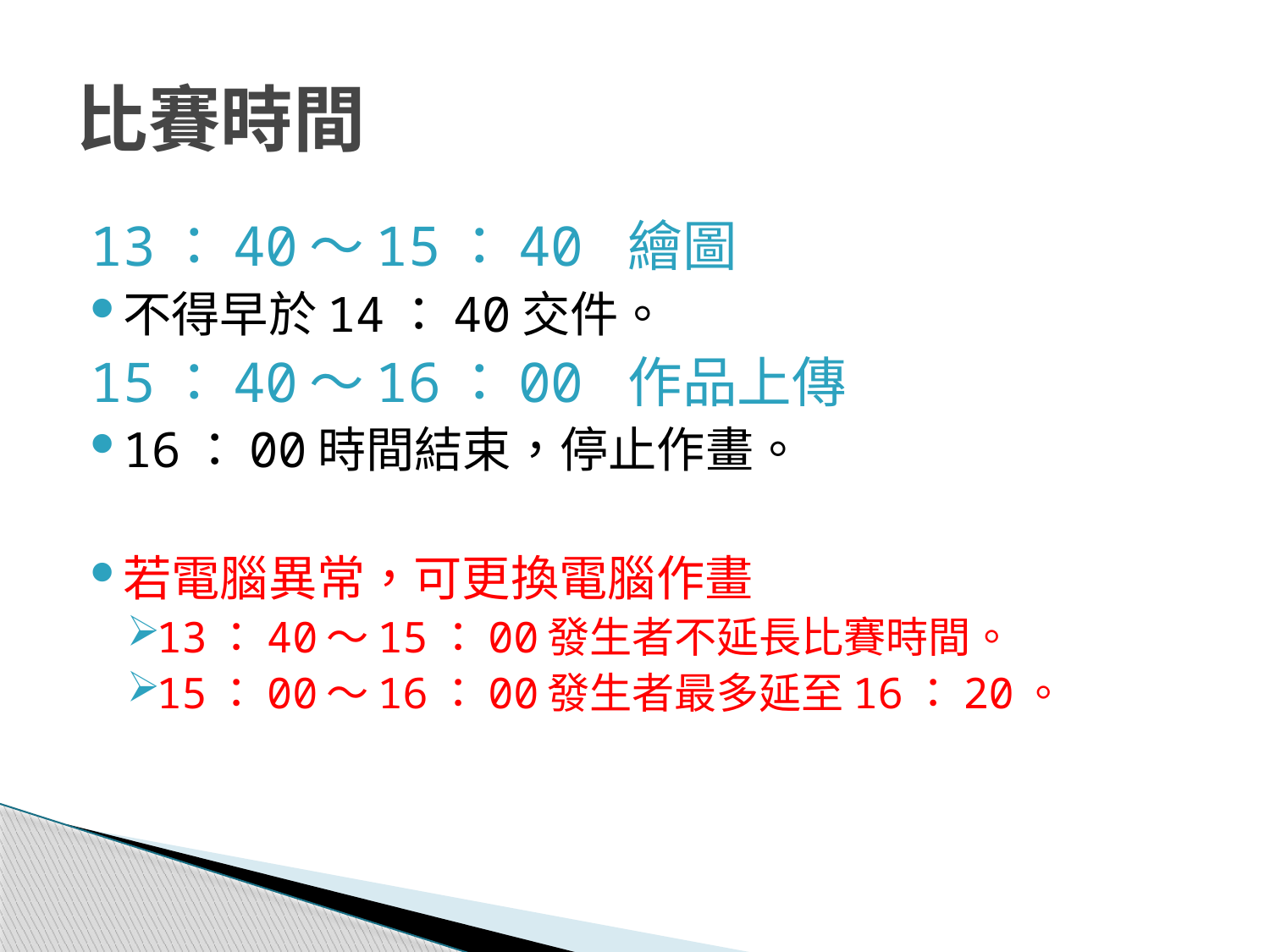

# 比賽時間
13：40～15：40 繪圖
不得早於14：40交件。
15：40～16：00 作品上傳
16：00時間結束，停止作畫。

若電腦異常，可更換電腦作畫
13：40～15：00發生者不延長比賽時間。
15：00～16：00發生者最多延至16：20。